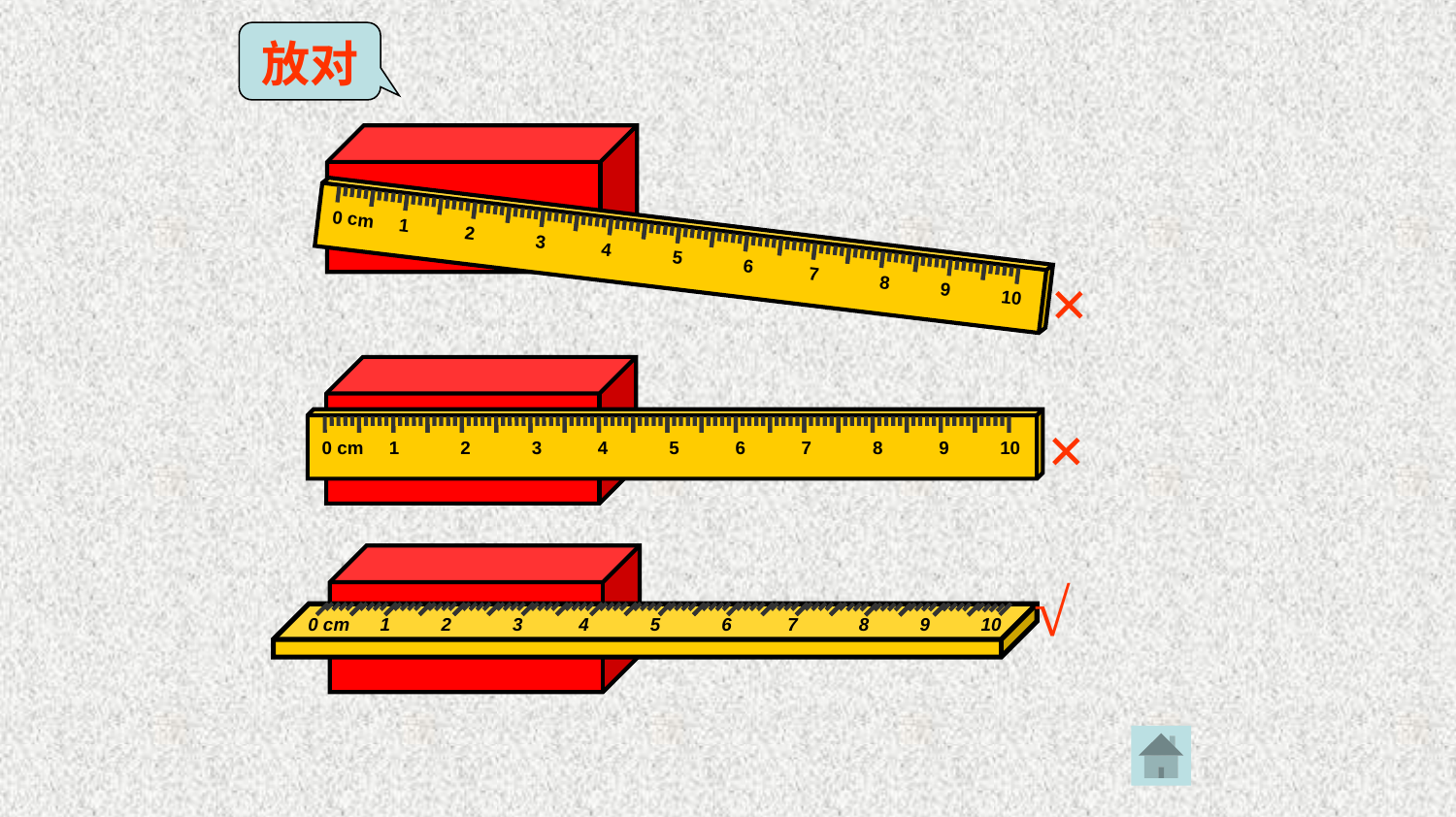

放对

0 cm     1           2            3           4            5            6           7            8          9          10

×

0 cm     1            2            3           4            5           6           7            8           9          10

×

0 cm      1          2            3           4            5            6           7            8          9          10

√